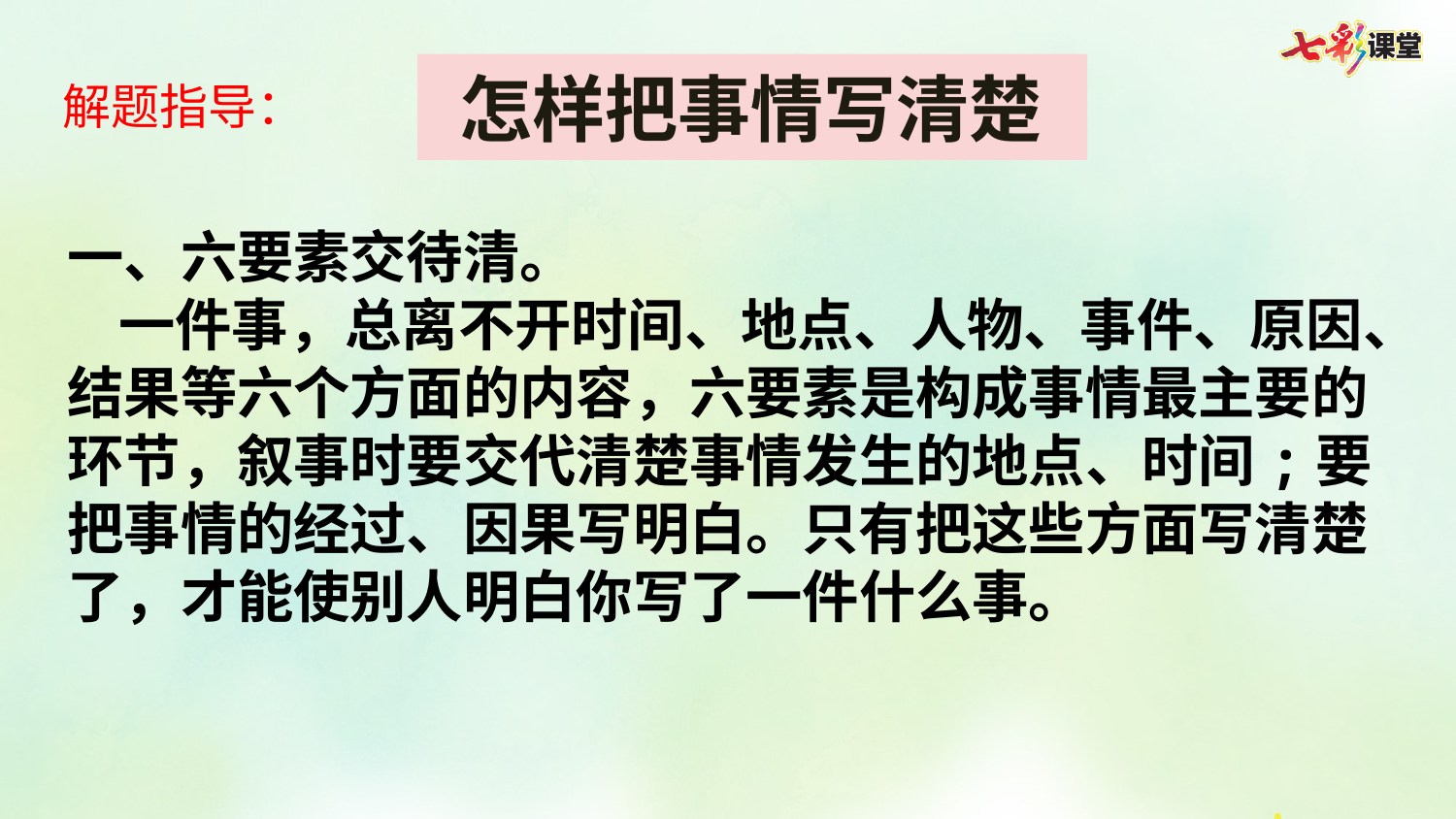

怎样把事情写清楚
解题指导：
一、六要素交待清。
    一件事，总离不开时间、地点、人物、事件、原因、结果等六个方面的内容，六要素是构成事情最主要的环节，叙事时要交代清楚事情发生的地点、时间;要把事情的经过、因果写明白。只有把这些方面写清楚了，才能使别人明白你写了一件什么事。